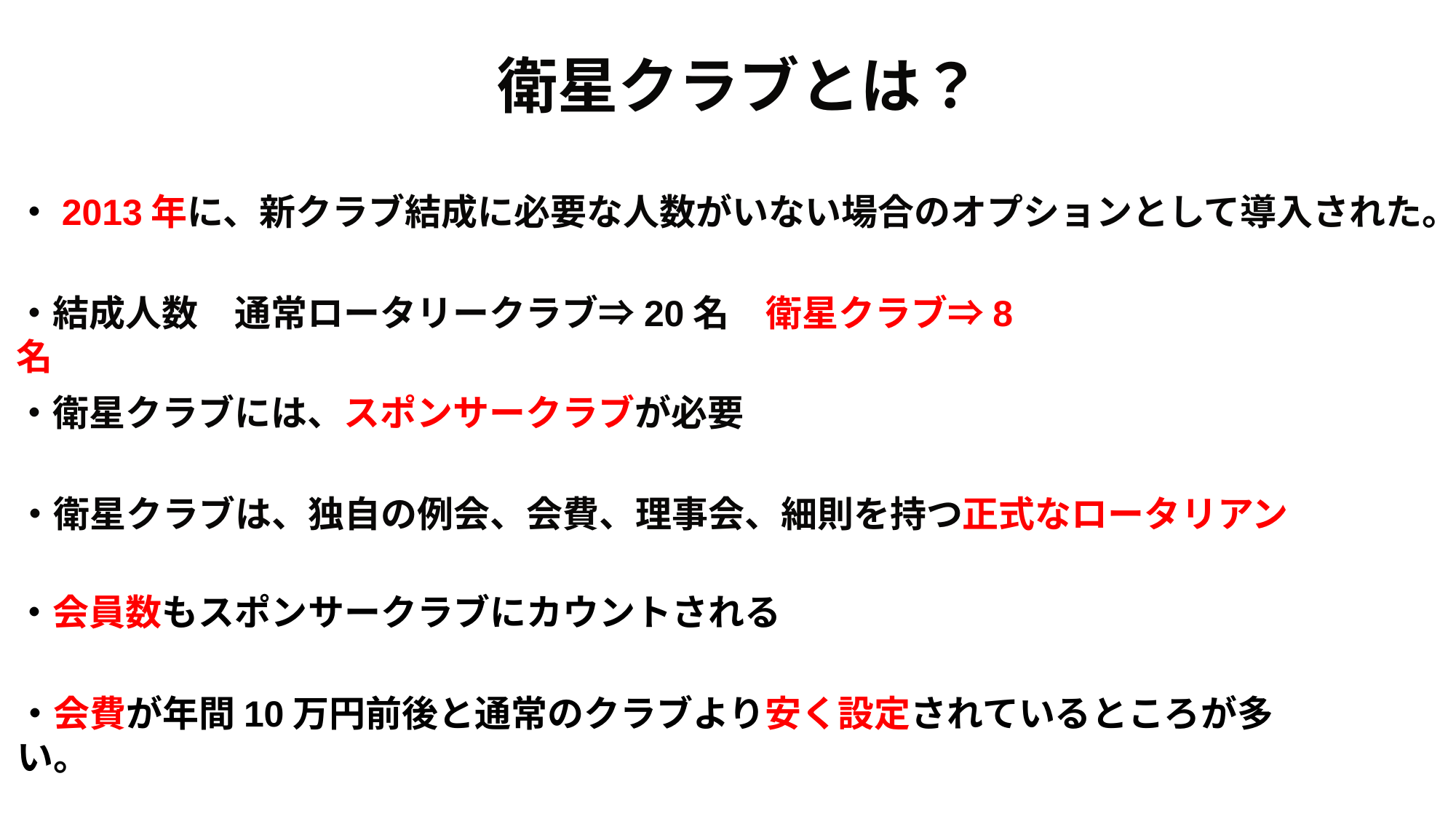

# 衛星クラブとは？

・2013年に、新クラブ結成に必要な人数がいない場合のオプションとして導入された。
・結成人数　通常ロータリークラブ⇒20名　衛星クラブ⇒8名
・衛星クラブには、スポンサークラブが必要
・衛星クラブは、独自の例会、会費、理事会、細則を持つ正式なロータリアン
・会員数もスポンサークラブにカウントされる
・会費が年間10万円前後と通常のクラブより安く設定されているところが多い。